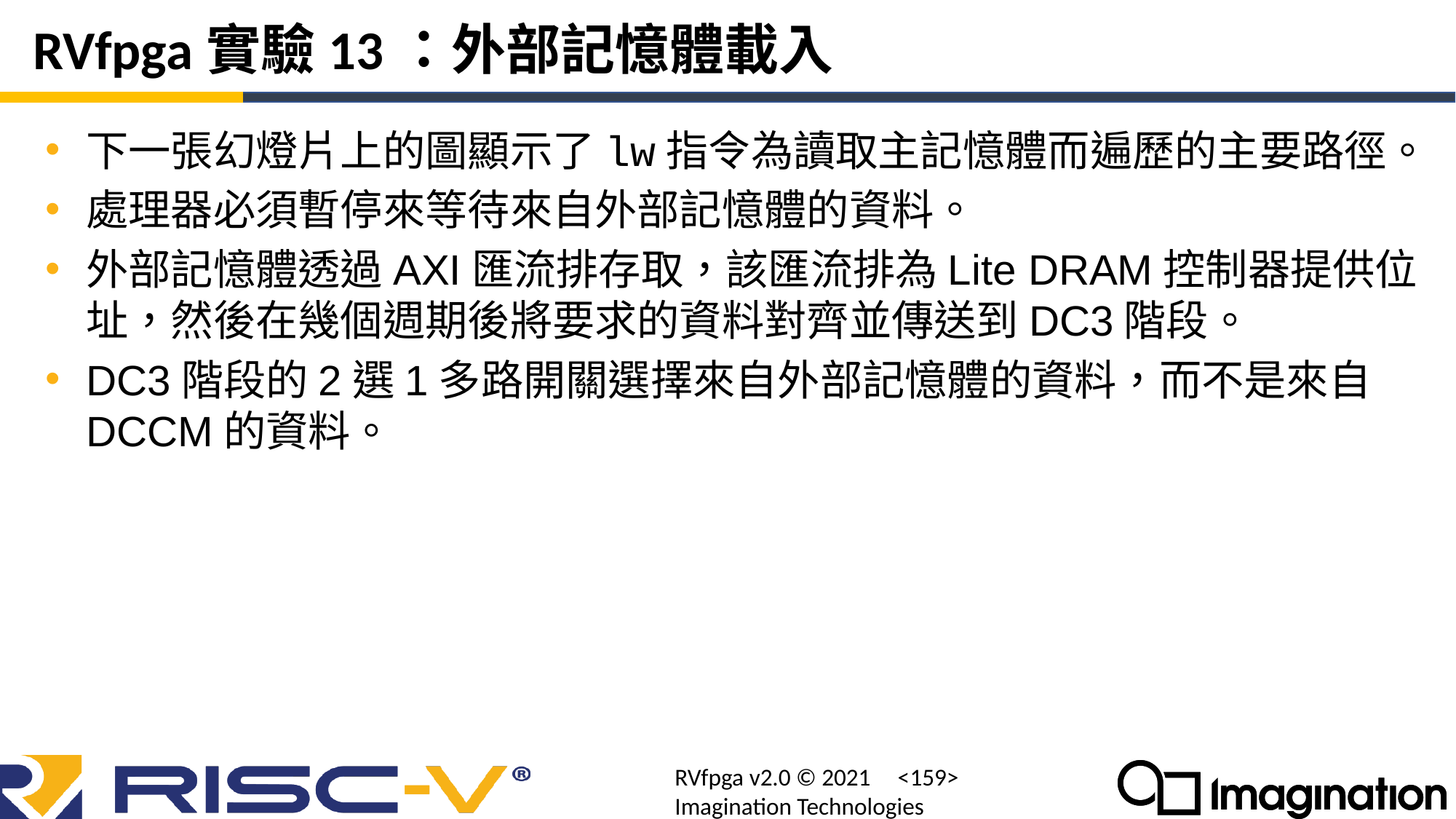

# RVfpga實驗13：外部記憶體載入
下一張幻燈片上的圖顯示了lw指令為讀取主記憶體而遍歷的主要路徑。
處理器必須暫停來等待來自外部記憶體的資料。
外部記憶體透過AXI匯流排存取，該匯流排為Lite DRAM控制器提供位址，然後在幾個週期後將要求的資料對齊並傳送到DC3階段。
DC3階段的2選1多路開關選擇來自外部記憶體的資料，而不是來自DCCM的資料。